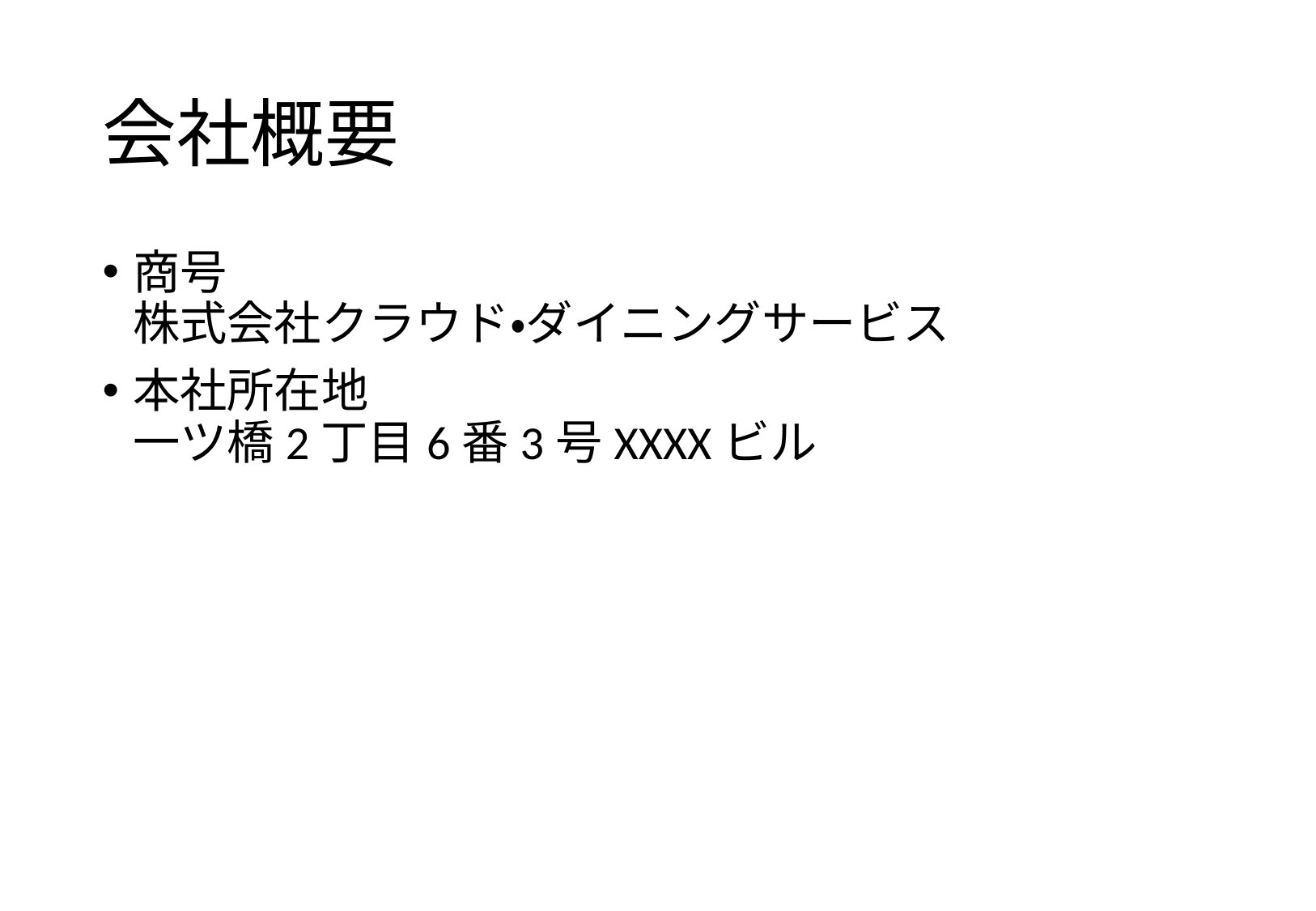

# 会社概要
商号
株式会社クラウド・ダイニングサービス
本社所在地
一ツ橋2丁目6番3号XXXXビル